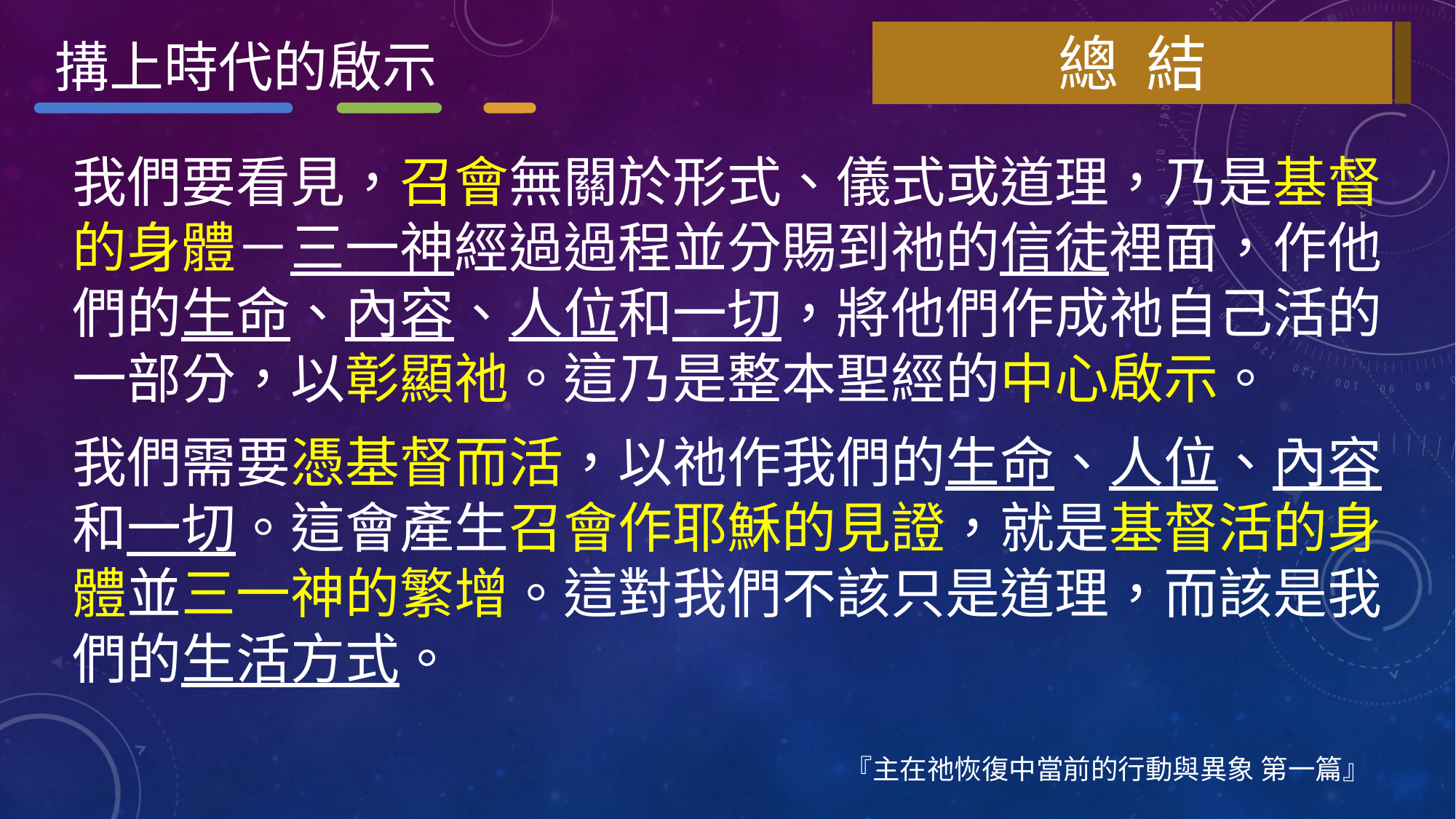

總  結

搆上時代的啟示

我們要看見，召會無關於形式、儀式或道理，乃是基督的身體－三一神經過過程並分賜到祂的信徒裡面，作他們的生命、內容、人位和一切，將他們作成祂自己活的一部分，以彰顯祂。這乃是整本聖經的中心啟示。
我們需要憑基督而活，以祂作我們的生命、人位、內容和一切。這會產生召會作耶穌的見證，就是基督活的身體並三一神的繁增。這對我們不該只是道理，而該是我們的生活方式。
『主在祂恢復中當前的行動與異象 第一篇』